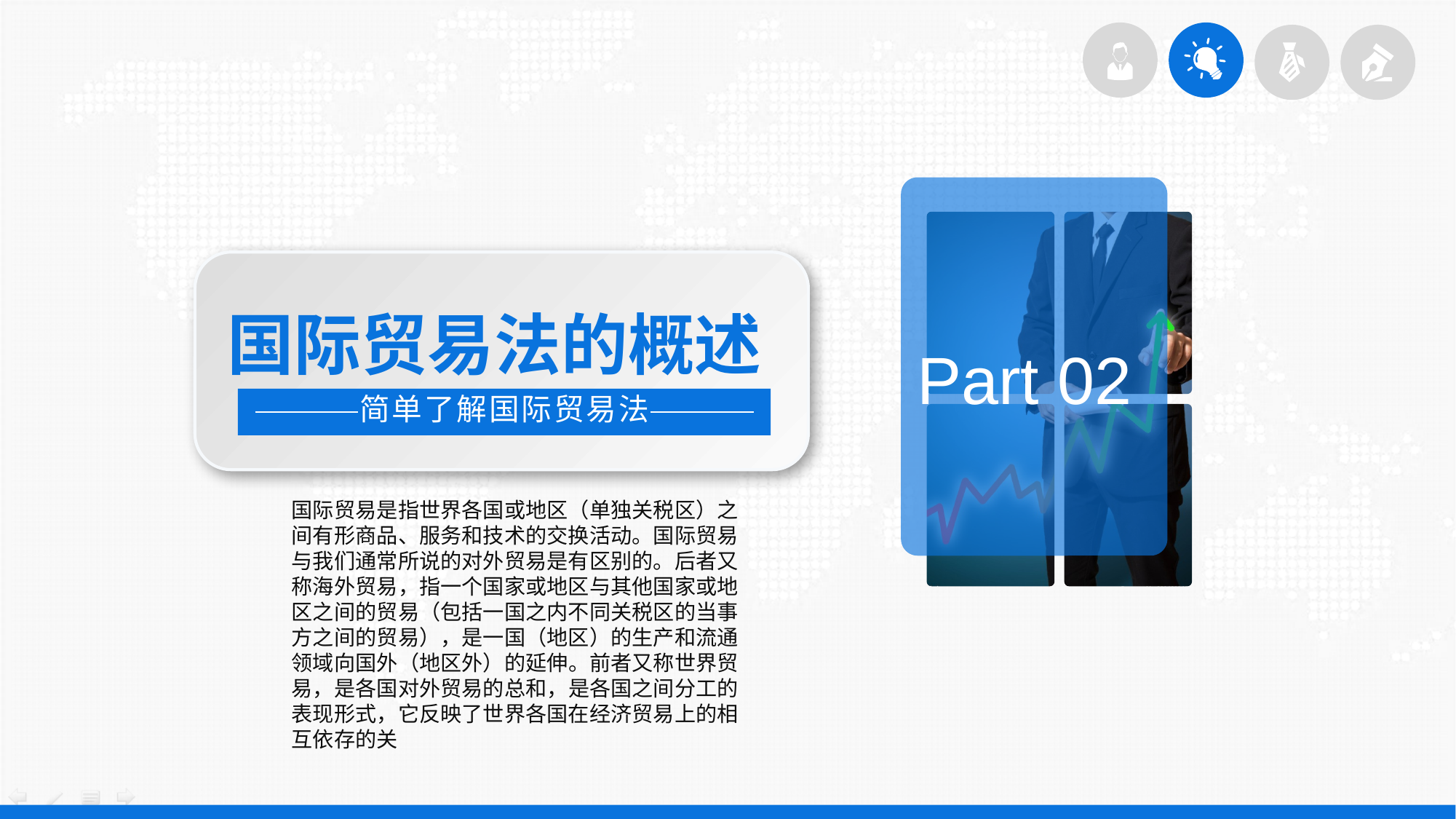

Part 02
    国际贸易法的概述

简单了解国际贸易法

国际贸易是指世界各国或地区（单独关税区）之间有形商品、服务和技术的交换活动。国际贸易与我们通常所说的对外贸易是有区别的。后者又称海外贸易，指一个国家或地区与其他国家或地区之间的贸易（包括一国之内不同关税区的当事方之间的贸易），是一国（地区）的生产和流通领域向国外（地区外）的延伸。前者又称世界贸易，是各国对外贸易的总和，是各国之间分工的表现形式，它反映了世界各国在经济贸易上的相互依存的关